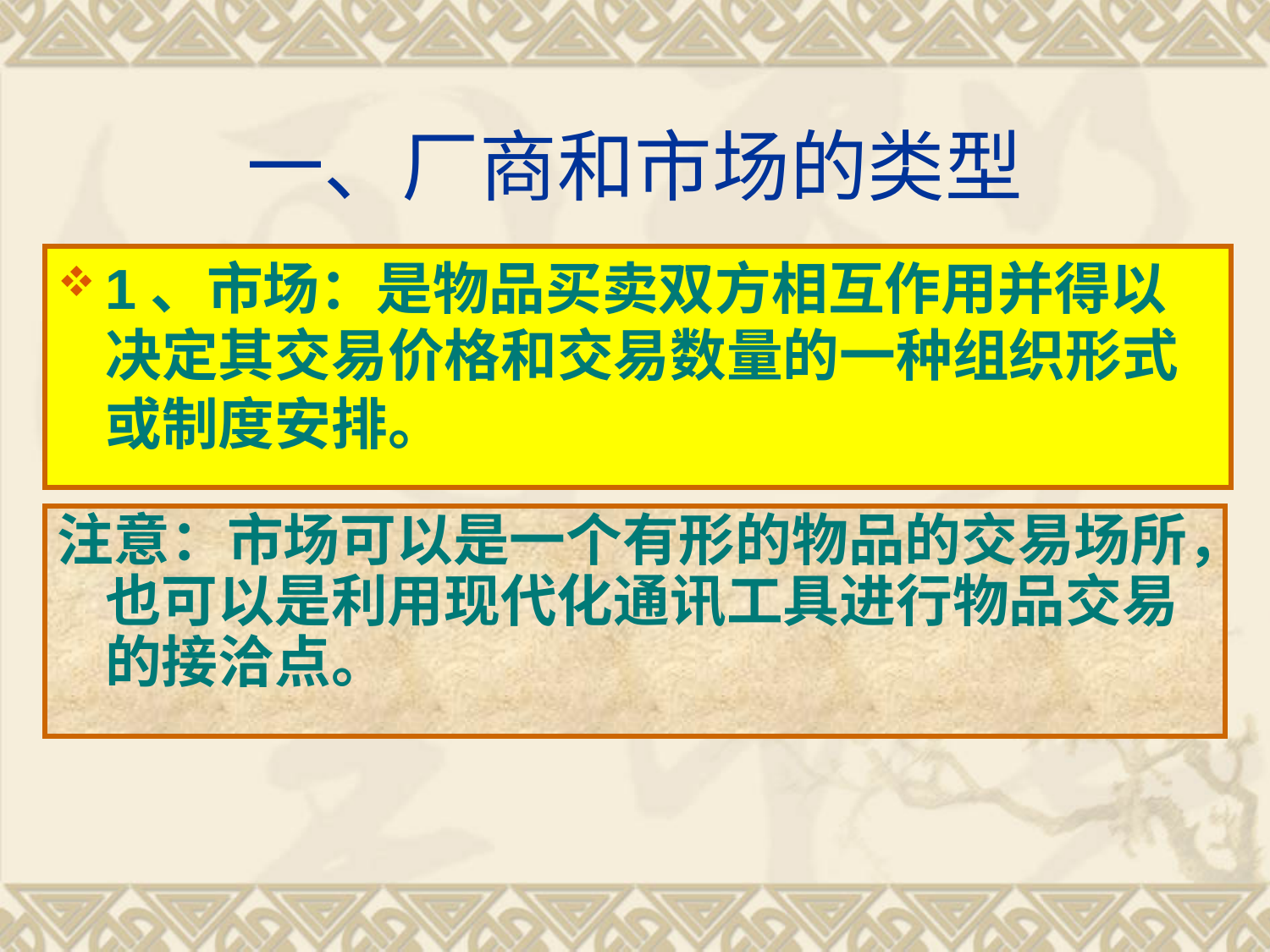

# 一、厂商和市场的类型
1、市场：是物品买卖双方相互作用并得以决定其交易价格和交易数量的一种组织形式或制度安排。
注意：市场可以是一个有形的物品的交易场所，也可以是利用现代化通讯工具进行物品交易的接洽点。